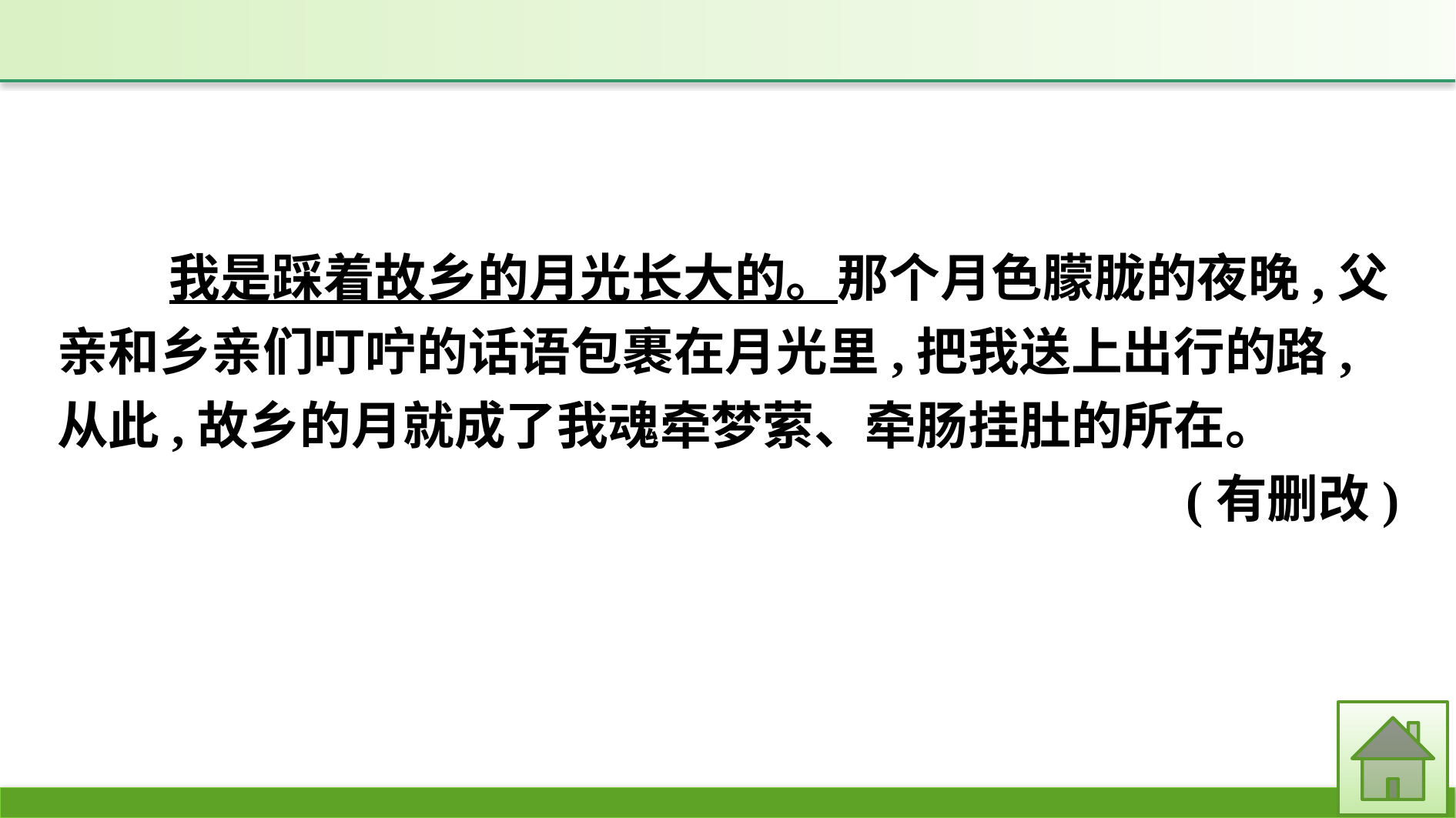

我是踩着故乡的月光长大的。那个月色朦胧的夜晚,父亲和乡亲们叮咛的话语包裹在月光里,把我送上出行的路,从此,故乡的月就成了我魂牵梦萦、牵肠挂肚的所在。
(有删改)